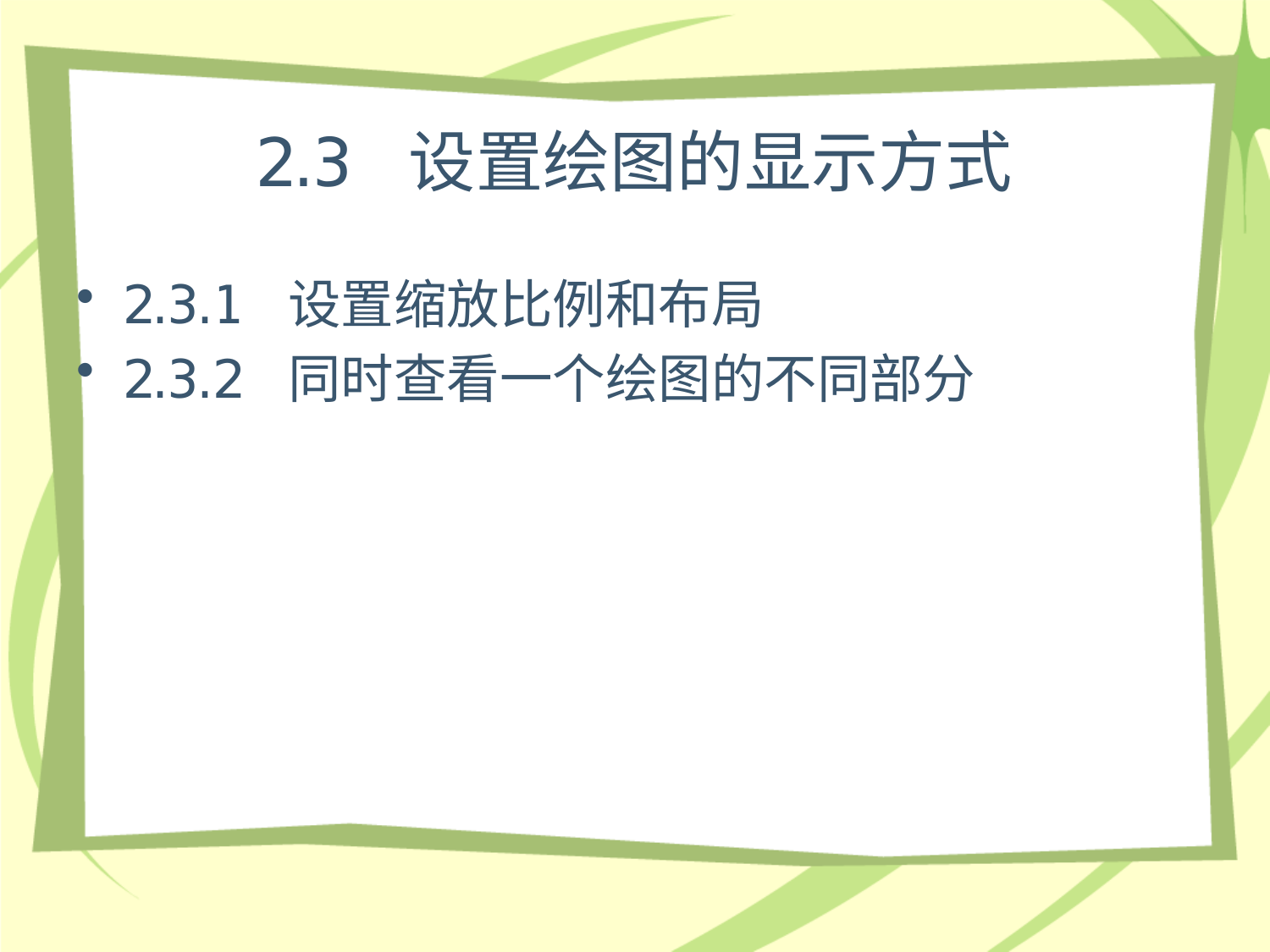

# 2.3  设置绘图的显示方式
2.3.1  设置缩放比例和布局
2.3.2  同时查看一个绘图的不同部分